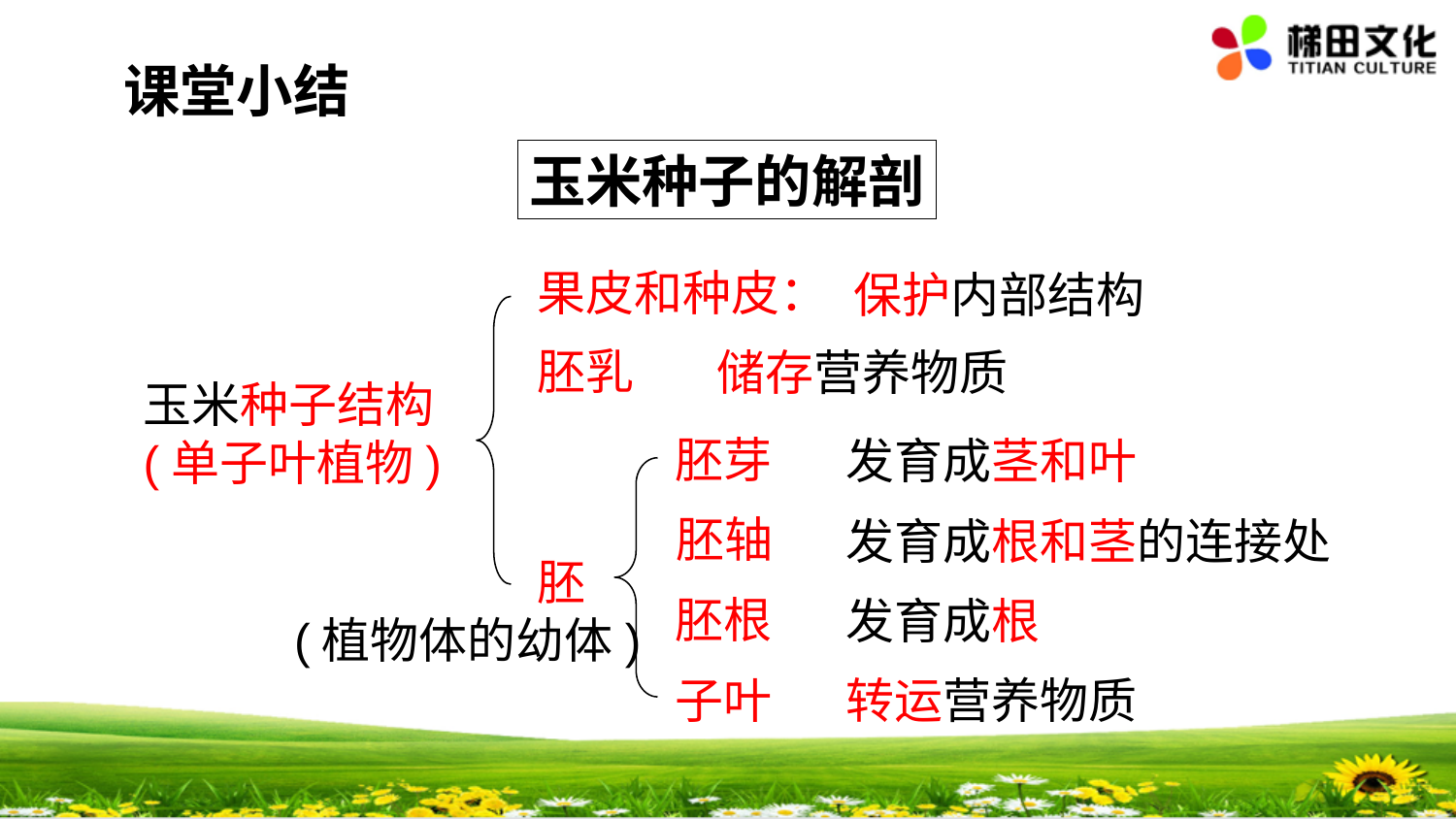

课堂小结
玉米种子的解剖
果皮和种皮：
保护内部结构

胚乳
储存营养物质
玉米种子结构 (单子叶植物)
胚芽
发育成茎和叶

胚轴
发育成根和茎的连接处
胚
胚根
发育成根
(植物体的幼体)
子叶
转运营养物质